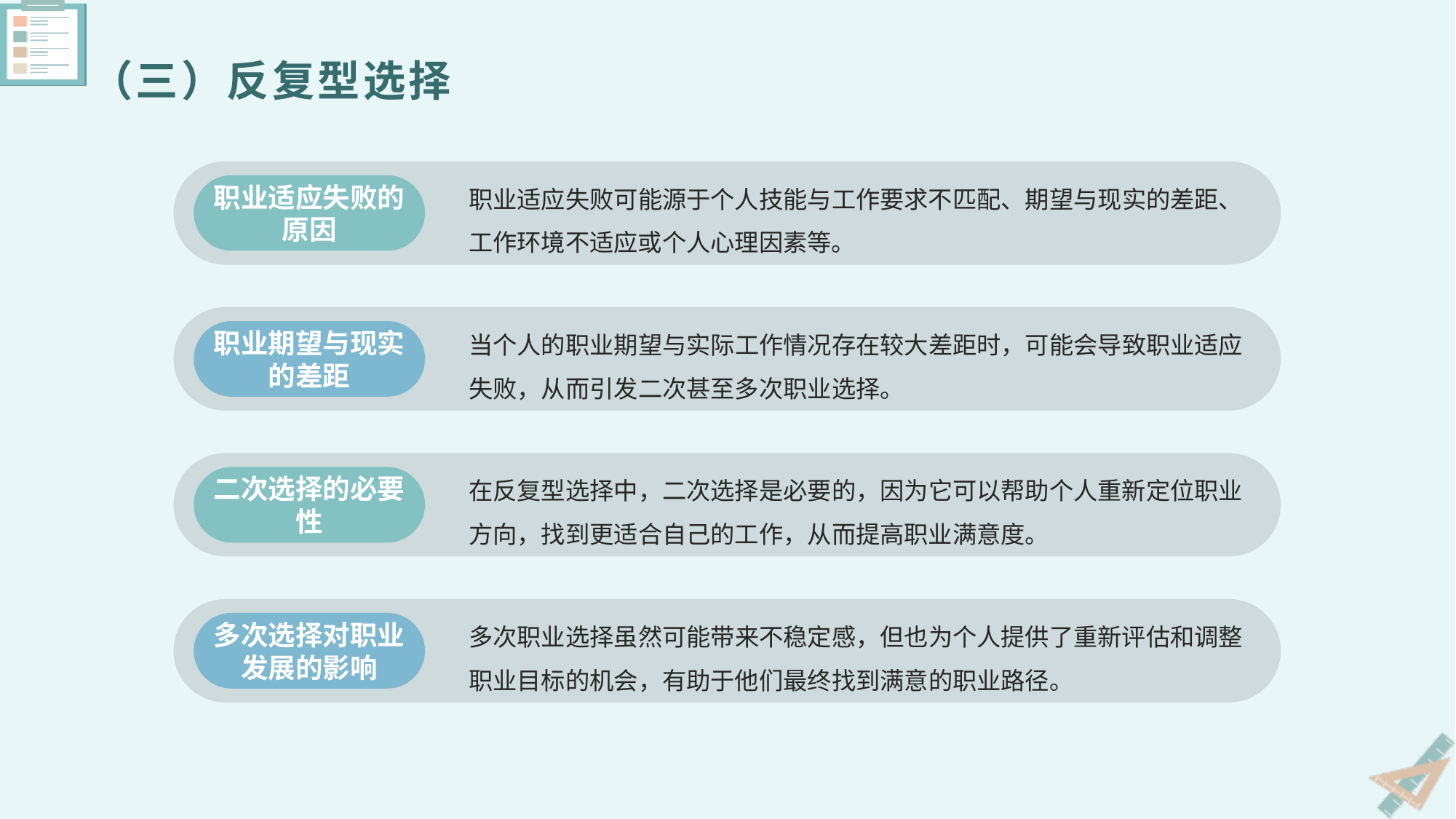

（三）反复型选择

职业适应失败可能源于个人技能与工作要求不匹配、期望与现实的差距、工作环境不适应或个人心理因素等。
职业适应失败的原因

当个人的职业期望与实际工作情况存在较大差距时，可能会导致职业适应失败，从而引发二次甚至多次职业选择。
职业期望与现实的差距

在反复型选择中，二次选择是必要的，因为它可以帮助个人重新定位职业方向，找到更适合自己的工作，从而提高职业满意度。
二次选择的必要性

多次职业选择虽然可能带来不稳定感，但也为个人提供了重新评估和调整职业目标的机会，有助于他们最终找到满意的职业路径。
多次选择对职业发展的影响